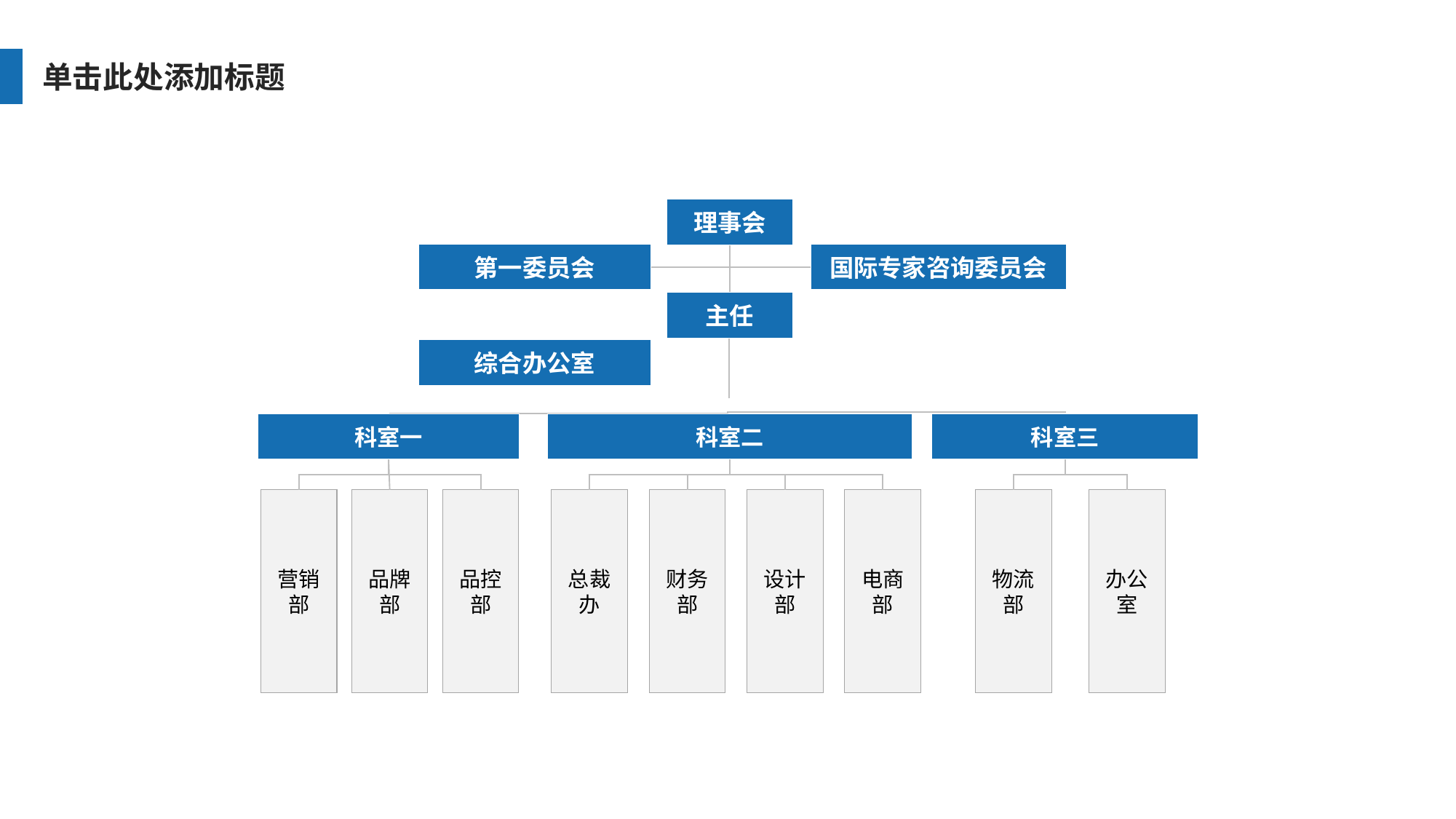

单击此处添加标题
理事会
第一委员会
国际专家咨询委员会
主任
综合办公室
科室一
科室二
科室三
营销部
品牌部
品控部
总裁办
财务部
设计部
电商部
物流部
办公室